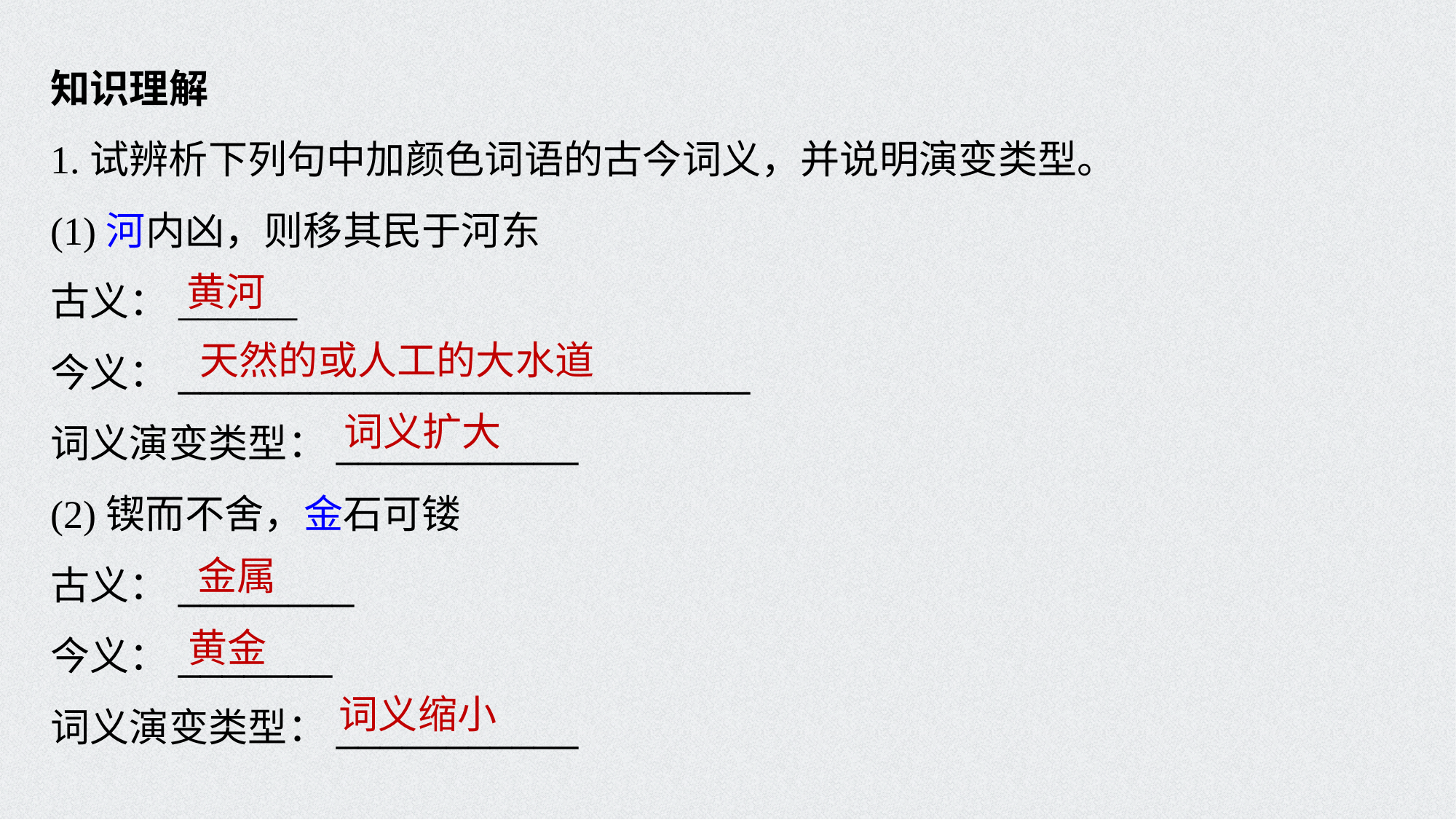

知识理解
1.试辨析下列句中加颜色词语的古今词义，并说明演变类型。
(1)河内凶，则移其民于河东
古义：______
今义：__________________________
词义演变类型：___________
(2)锲而不舍，金石可镂
古义：________
今义：_______
词义演变类型：___________
黄河
天然的或人工的大水道
词义扩大
金属
黄金
词义缩小